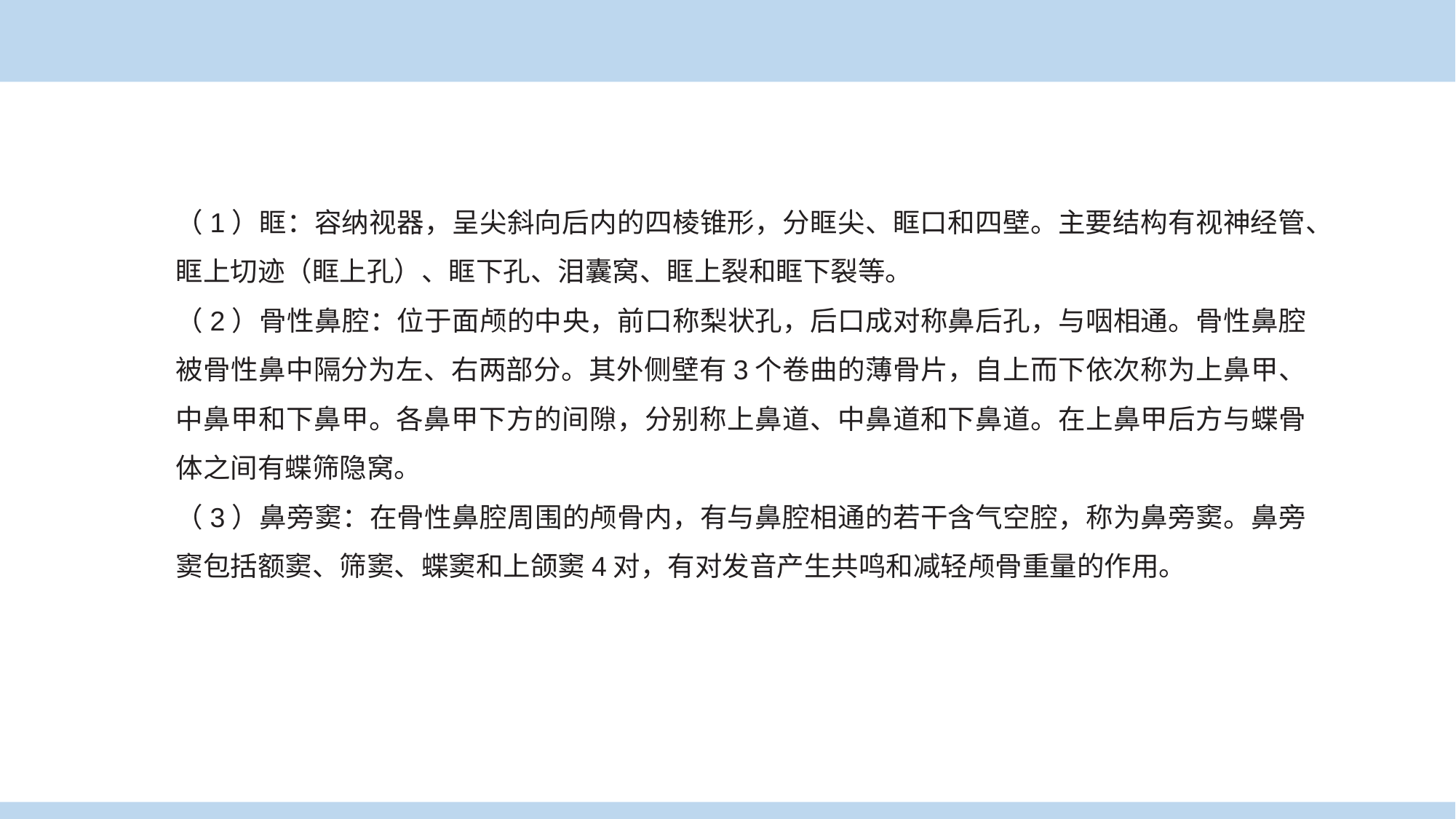

（1）眶：容纳视器，呈尖斜向后内的四棱锥形，分眶尖、眶口和四壁。主要结构有视神经管、眶上切迹（眶上孔）、眶下孔、泪囊窝、眶上裂和眶下裂等。
（2）骨性鼻腔：位于面颅的中央，前口称梨状孔，后口成对称鼻后孔，与咽相通。骨性鼻腔被骨性鼻中隔分为左、右两部分。其外侧壁有3个卷曲的薄骨片，自上而下依次称为上鼻甲、中鼻甲和下鼻甲。各鼻甲下方的间隙，分别称上鼻道、中鼻道和下鼻道。在上鼻甲后方与蝶骨体之间有蝶筛隐窝。
（3）鼻旁窦：在骨性鼻腔周围的颅骨内，有与鼻腔相通的若干含气空腔，称为鼻旁窦。鼻旁窦包括额窦、筛窦、蝶窦和上颌窦4对，有对发音产生共鸣和减轻颅骨重量的作用。